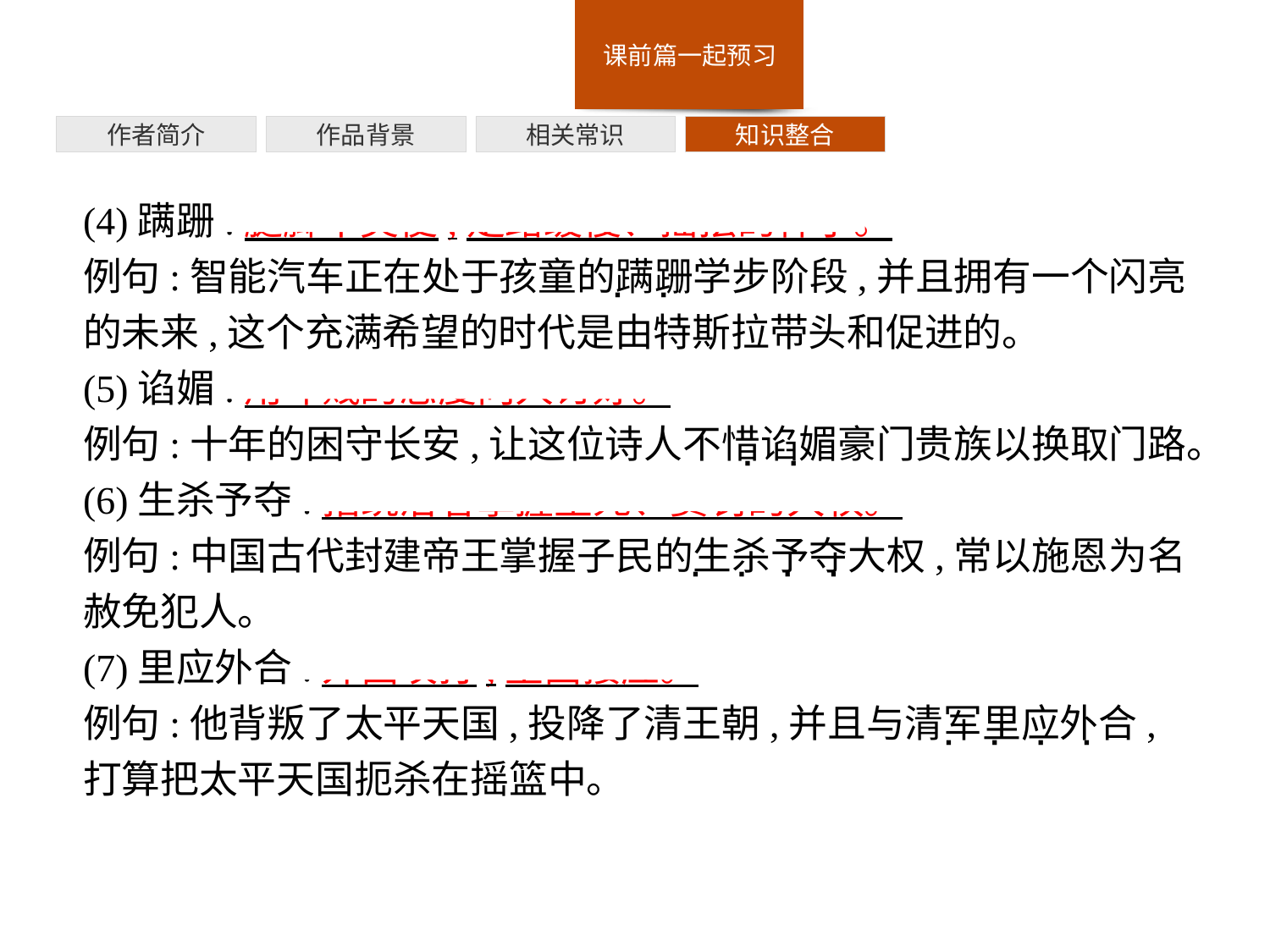

作者简介
作品背景
相关常识
知识整合
(4)蹒跚:腿脚不灵便,走路缓慢、摇摆的样子。
例句:智能汽车正在处于孩童的蹒跚学步阶段,并且拥有一个闪亮的未来,这个充满希望的时代是由特斯拉带头和促进的。
(5)谄媚:用卑贱的态度向人讨好。
例句:十年的困守长安,让这位诗人不惜谄媚豪门贵族以换取门路。
(6)生杀予夺:指统治者掌握生死、赏罚的大权。
例句:中国古代封建帝王掌握子民的生杀予夺大权,常以施恩为名赦免犯人。
(7)里应外合:外面攻打,里面接应。
例句:他背叛了太平天国,投降了清王朝,并且与清军里应外合,打算把太平天国扼杀在摇篮中。
·    ·
·    ·
·    ·    ·    ·
·    ·    ·    ·